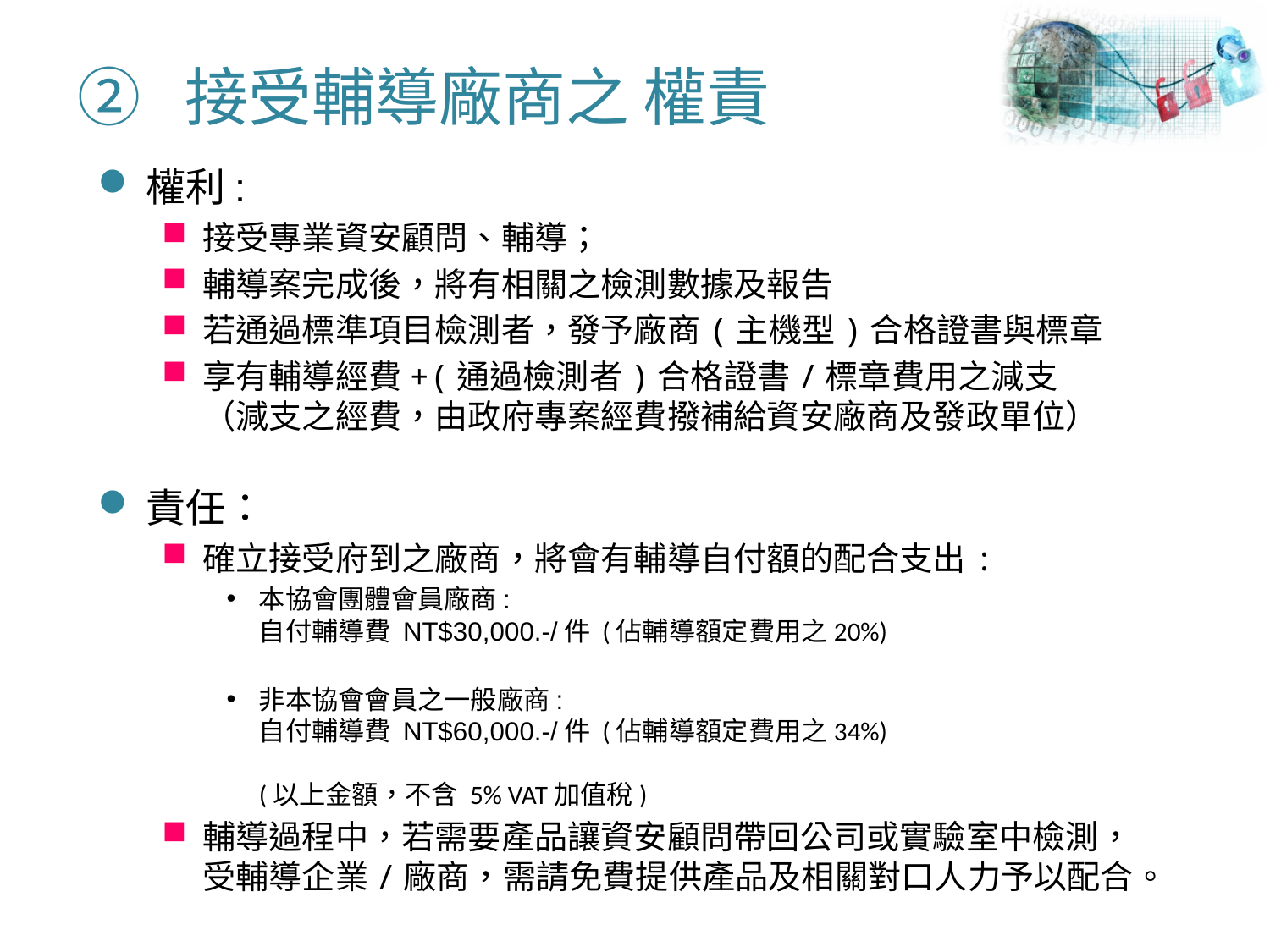

# ②  接受輔導廠商之 權責
權利:
接受專業資安顧問、輔導；
輔導案完成後，將有相關之檢測數據及報告
若通過標準項目檢測者，發予廠商(主機型)合格證書與標章
享有輔導經費+(通過檢測者)合格證書/標章費用之減支
（減支之經費，由政府專案經費撥補給資安廠商及發政單位）
責任：
確立接受府到之廠商，將會有輔導自付額的配合支出:
本協會團體會員廠商:
自付輔導費 NT$30,000.-/件 (佔輔導額定費用之20%)
非本協會會員之一般廠商:
自付輔導費 NT$60,000.-/件 (佔輔導額定費用之34%)
(以上金額，不含 5% VAT加值稅)
輔導過程中，若需要產品讓資安顧問帶回公司或實驗室中檢測，受輔導企業/廠商，需請免費提供產品及相關對口人力予以配合。